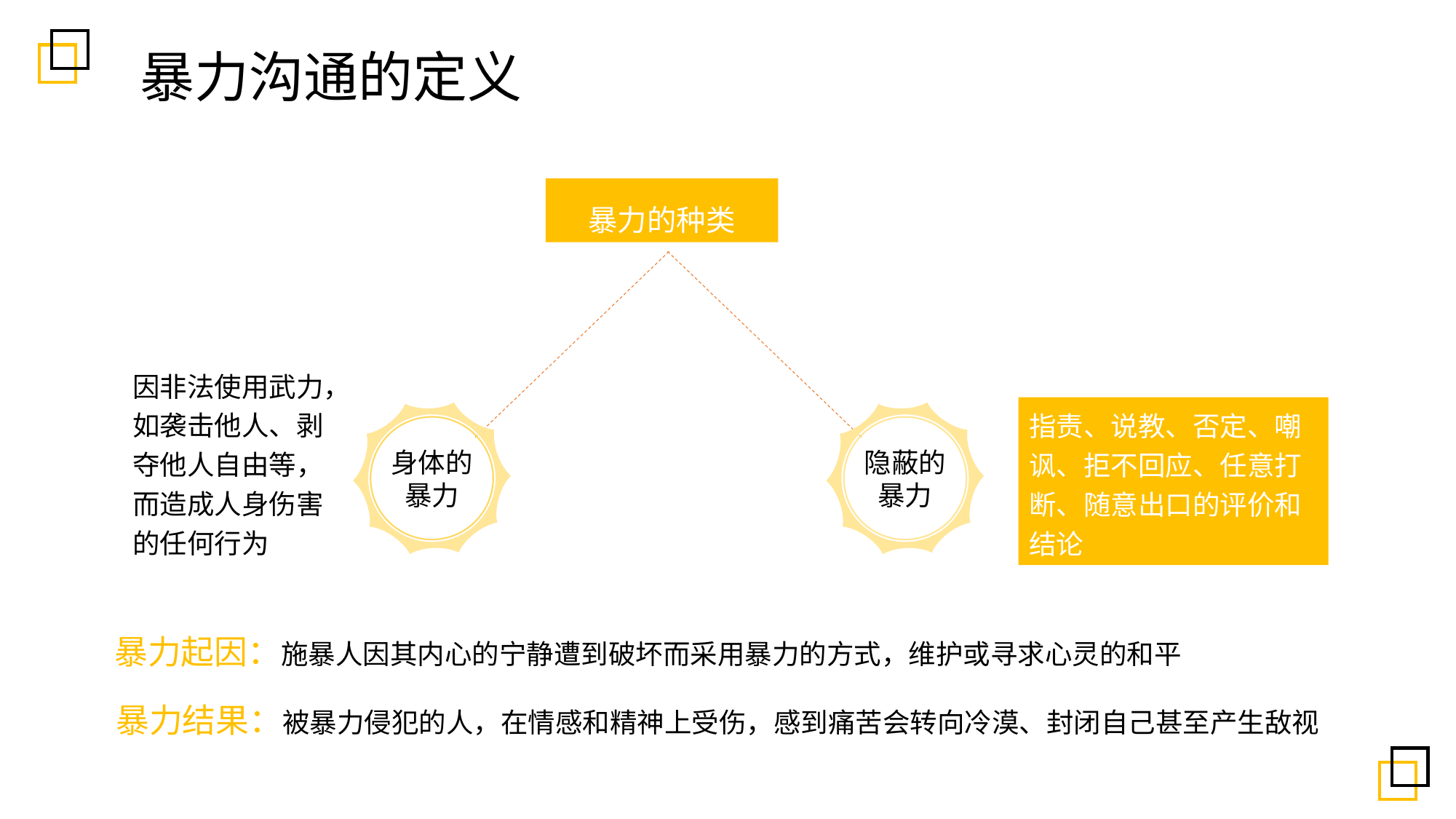

暴力沟通的定义
暴力的种类
因非法使用武力，如袭击他人、剥夺他人自由等，而造成人身伤害的任何行为
指责、说教、否定、嘲讽、拒不回应、任意打断、随意出口的评价和结论

身体的暴力

隐蔽的暴力
暴力起因：施暴人因其内心的宁静遭到破坏而采用暴力的方式，维护或寻求心灵的和平
暴力结果：被暴力侵犯的人，在情感和精神上受伤，感到痛苦会转向冷漠、封闭自己甚至产生敌视